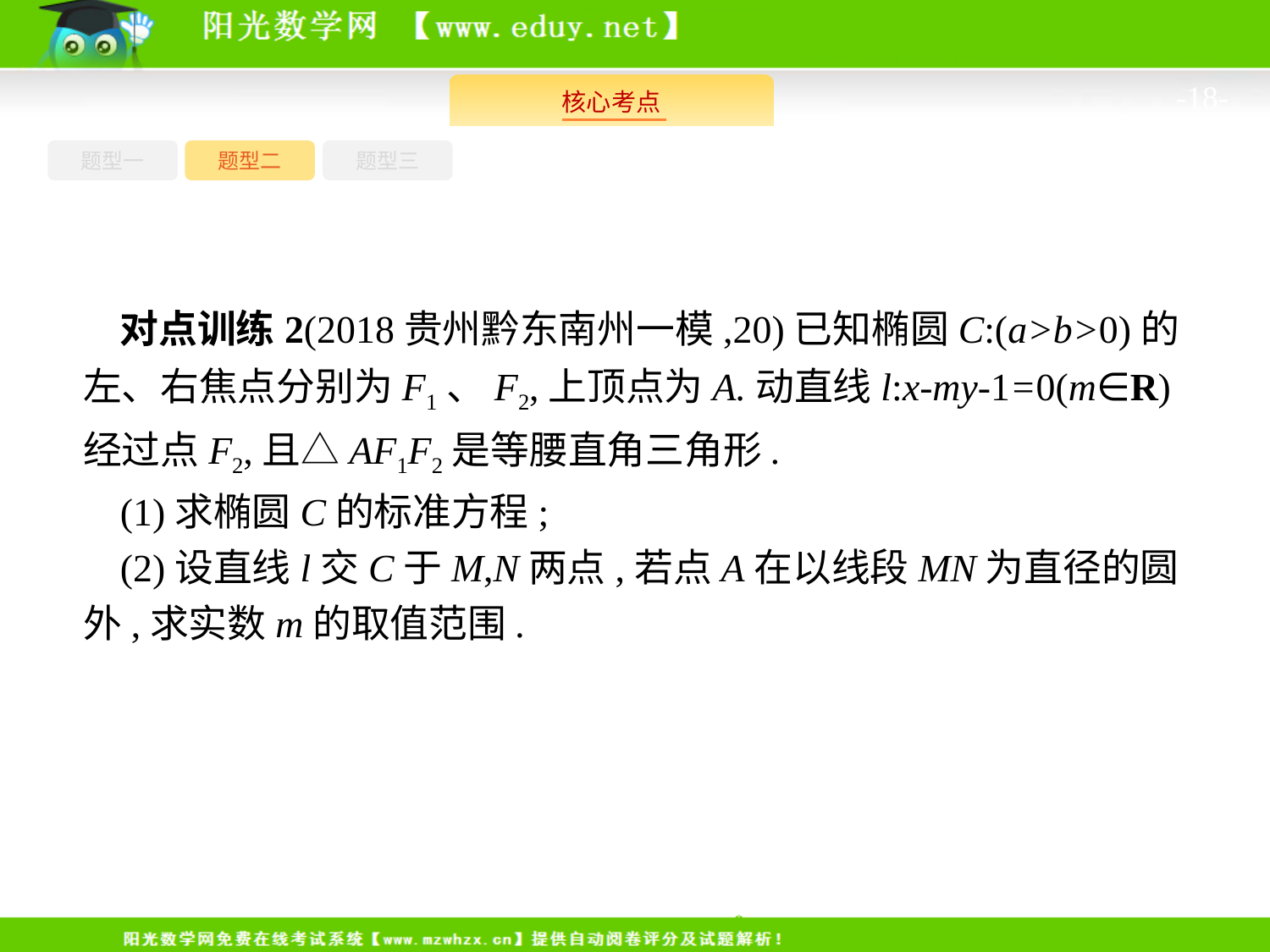

-18-
题型一
题型三
题型二
对点训练2(2018贵州黔东南州一模,20)已知椭圆C:(a>b>0)的左、右焦点分别为F1、F2,上顶点为A.动直线l:x-my-1=0(m∈R)经过点F2,且△AF1F2是等腰直角三角形.
(1)求椭圆C的标准方程;
(2)设直线l交C于M,N两点,若点A在以线段MN为直径的圆外,求实数m的取值范围.